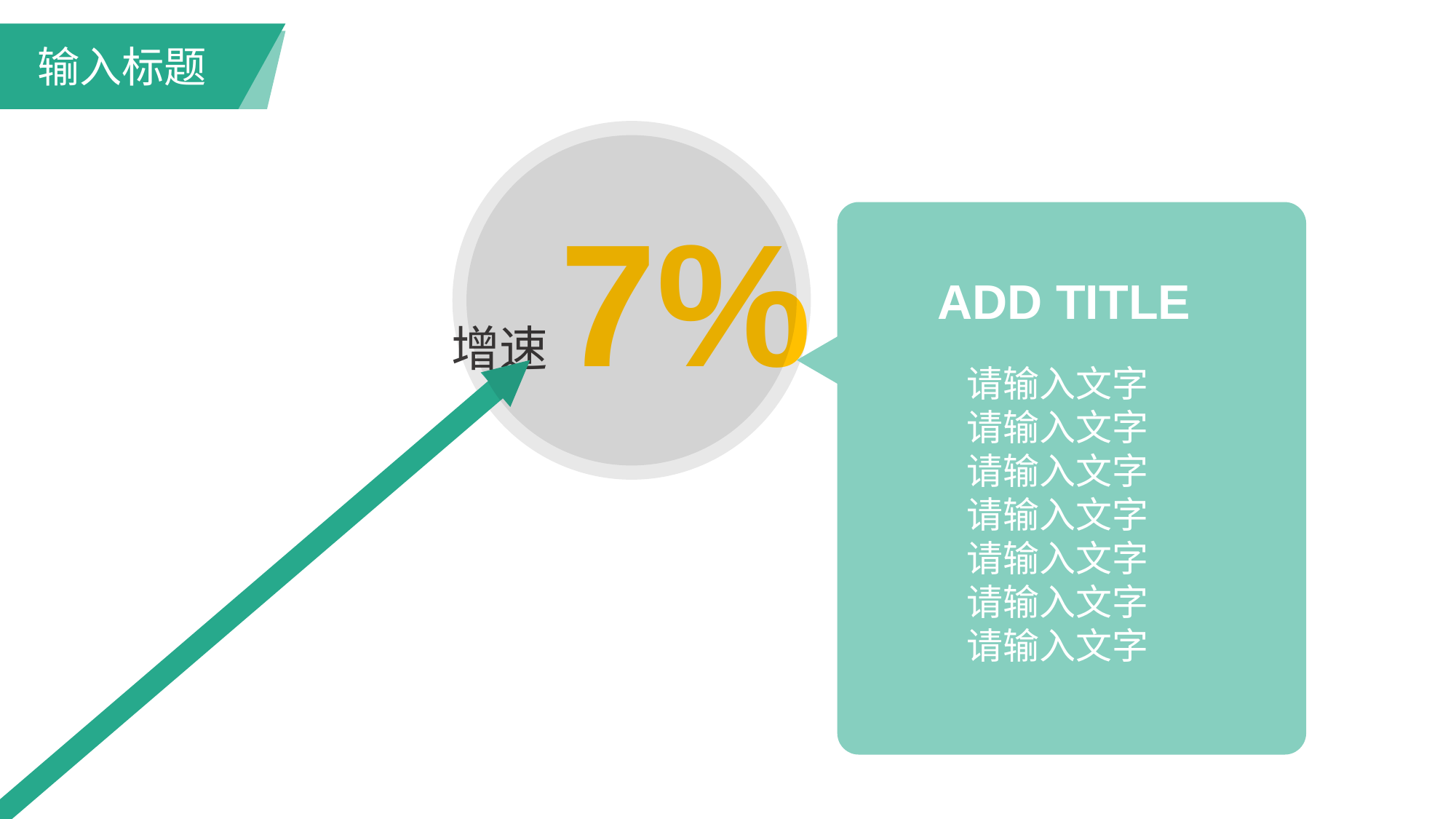

输入标题

增速7%

ADD TITLE
请输入文字
请输入文字
请输入文字
请输入文字
请输入文字
请输入文字
请输入文字